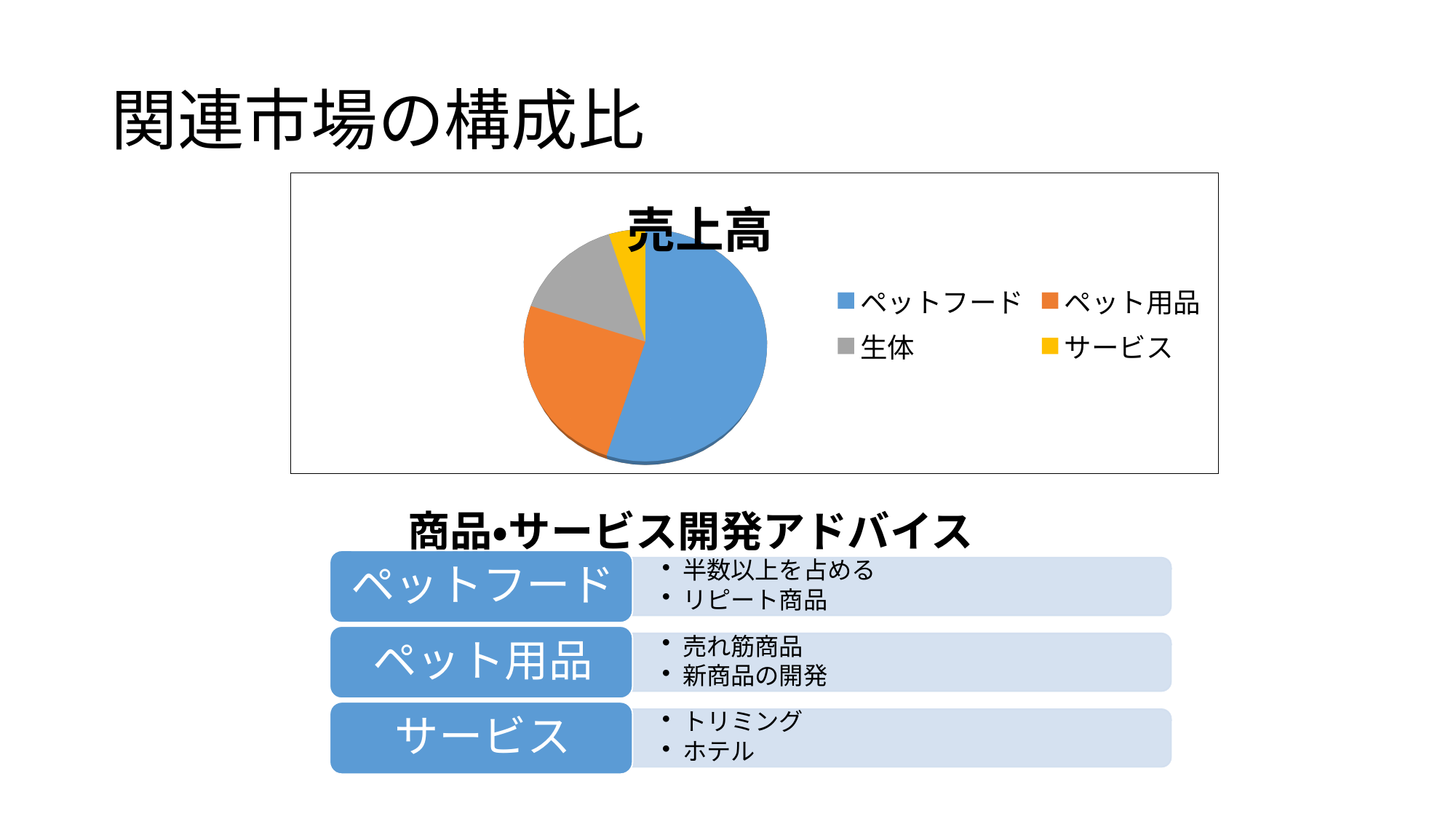

# 関連市場の構成比

[unsupported chart]

商品・サービス開発アドバイス
半数以上を占める
リピート商品
ペットフード
売れ筋商品
新商品の開発
ペット用品
トリミング
ホテル
サービス